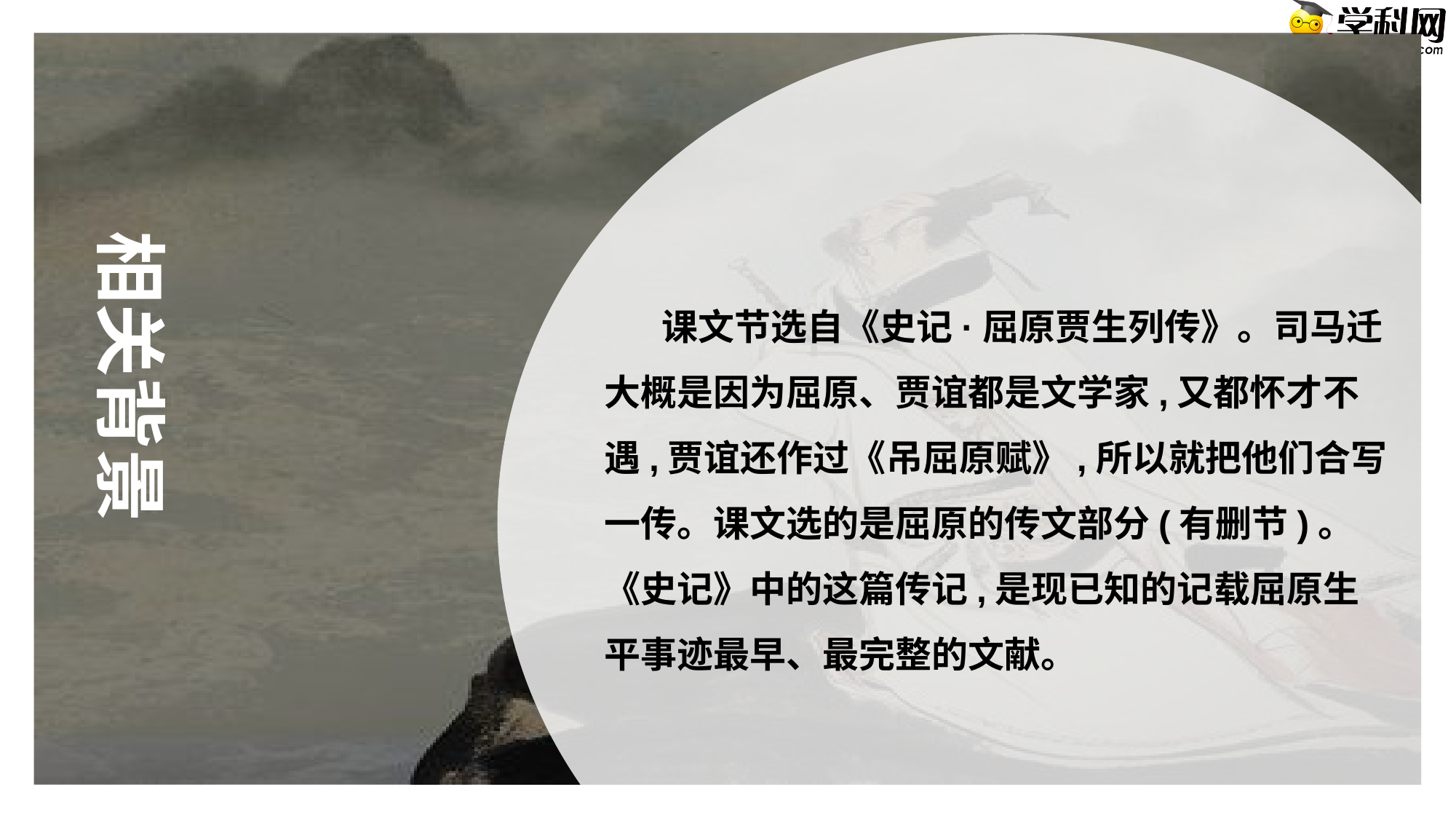

相关背景

      课文节选自《史记·屈原贾生列传》。司马迁大概是因为屈原、贾谊都是文学家,又都怀才不遇,贾谊还作过《吊屈原赋》,所以就把他们合写一传。课文选的是屈原的传文部分(有删节)。《史记》中的这篇传记,是现已知的记载屈原生平事迹最早、最完整的文献。